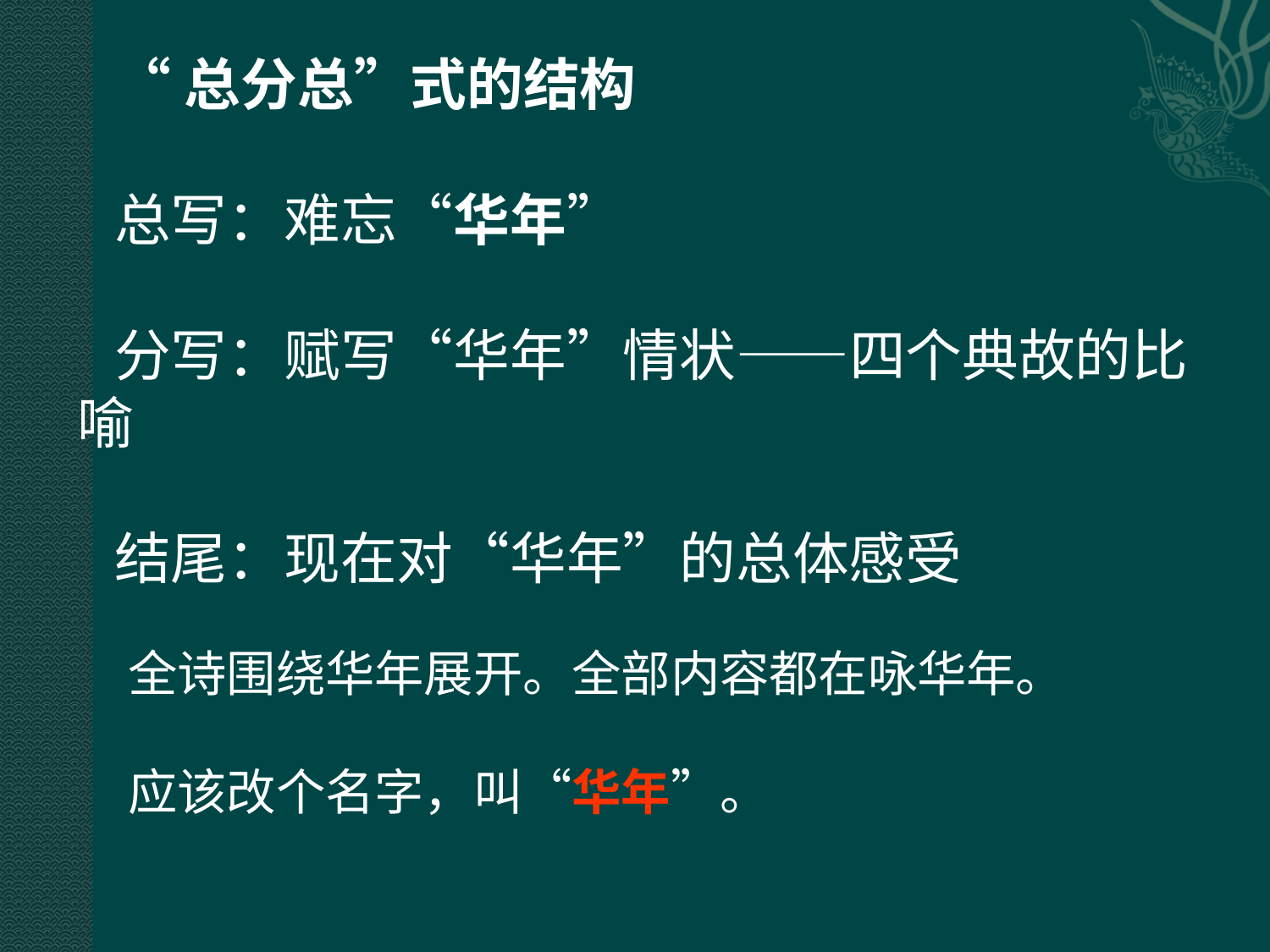

“总分总”式的结构

总写：难忘“华年”

分写：赋写“华年”情状——四个典故的比喻

结尾：现在对“华年”的总体感受
全诗围绕华年展开。全部内容都在咏华年。

应该改个名字，叫“华年”。